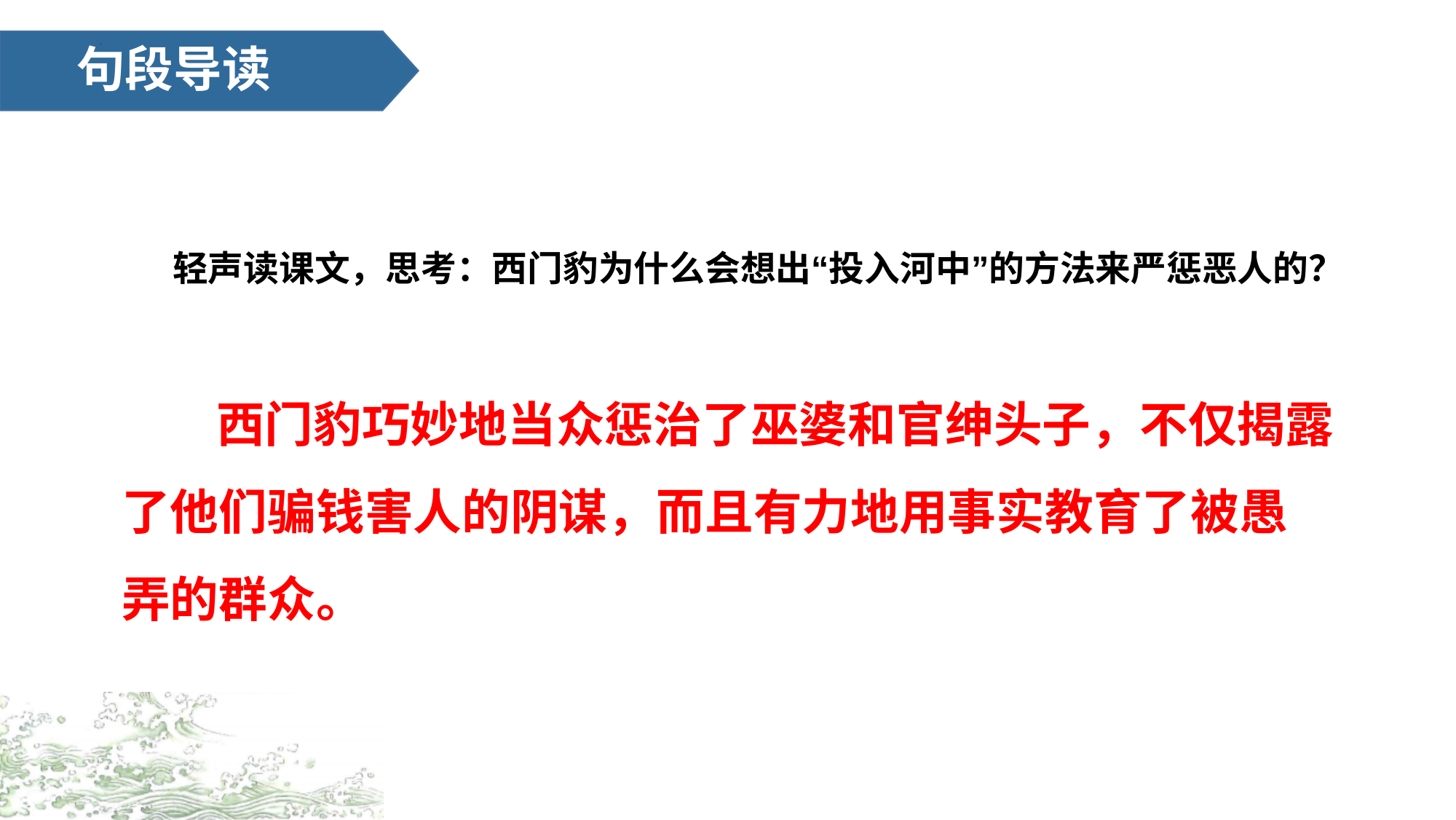

句段导读
# 轻声读课文，思考：西门豹为什么会想出“投入河中”的方法来严惩恶人的？
西门豹巧妙地当众惩治了巫婆和官绅头子，不仅揭露了他们骗钱害人的阴谋，而且有力地用事实教育了被愚弄的群众。